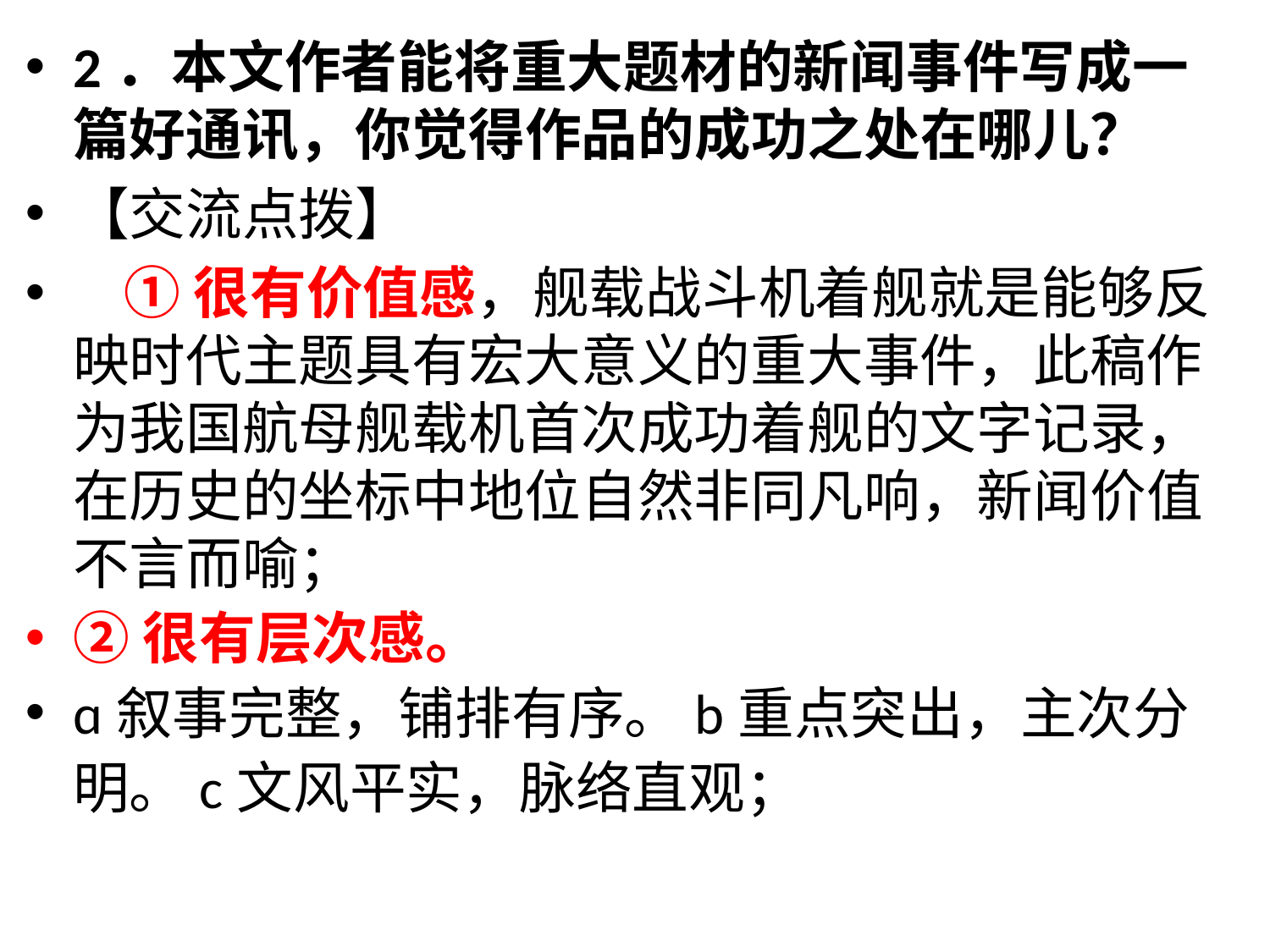

2．本文作者能将重大题材的新闻事件写成一篇好通讯，你觉得作品的成功之处在哪儿？
【交流点拨】
    ①很有价值感，舰载战斗机着舰就是能够反映时代主题具有宏大意义的重大事件，此稿作为我国航母舰载机首次成功着舰的文字记录，在历史的坐标中地位自然非同凡响，新闻价值不言而喻；
②很有层次感。
ɑ叙事完整，铺排有序。b重点突出，主次分明。c文风平实，脉络直观；